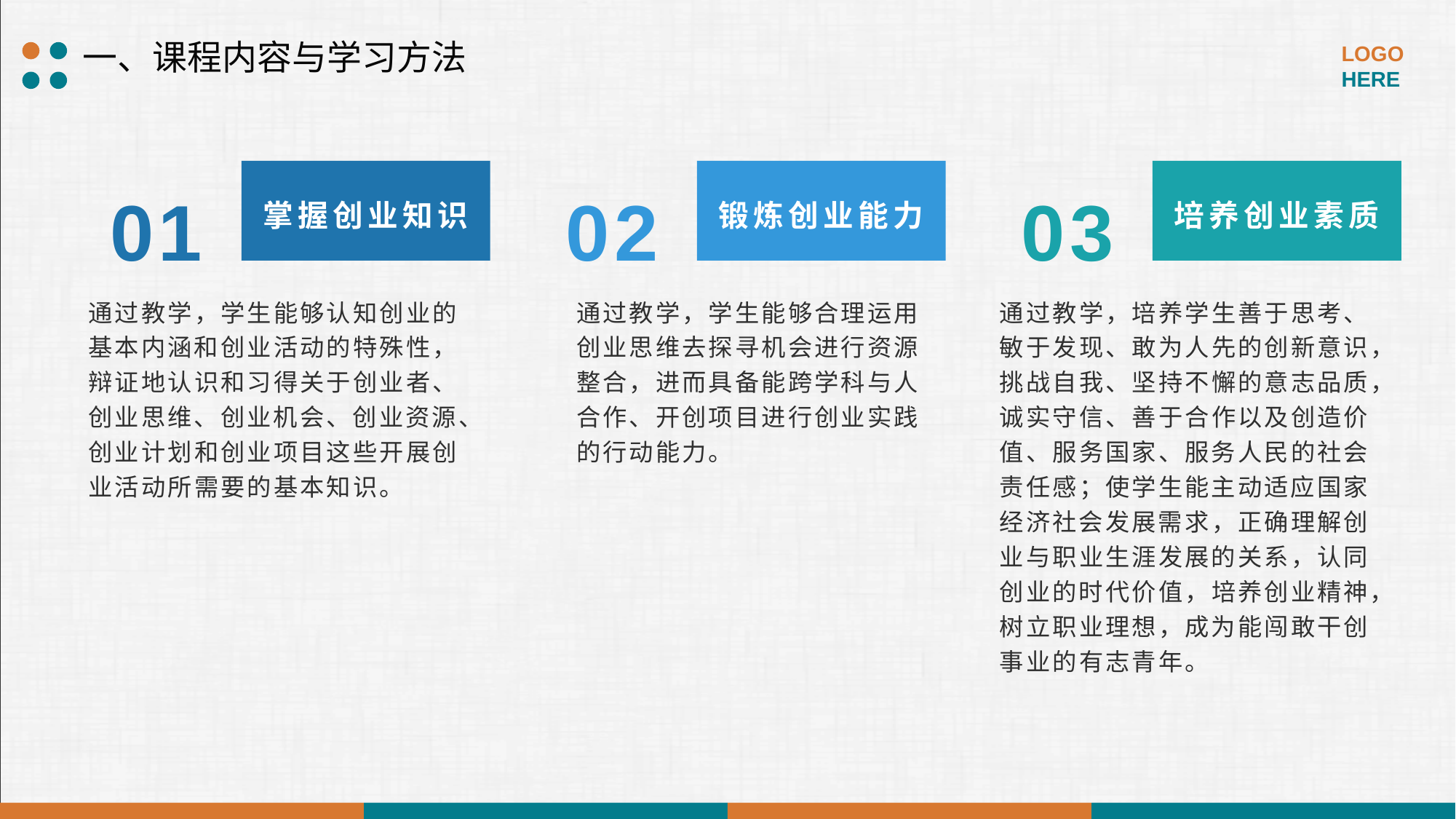

一、课程内容与学习方法
01
02
03
掌握创业知识
锻炼创业能力
培养创业素质
通过教学，学生能够认知创业的基本内涵和创业活动的特殊性，辩证地认识和习得关于创业者、创业思维、创业机会、创业资源、创业计划和创业项目这些开展创业活动所需要的基本知识。
通过教学，学生能够合理运用创业思维去探寻机会进行资源整合，进而具备能跨学科与人合作、开创项目进行创业实践的行动能力。
通过教学，培养学生善于思考、敏于发现、敢为人先的创新意识，挑战自我、坚持不懈的意志品质，诚实守信、善于合作以及创造价值、服务国家、服务人民的社会责任感；使学生能主动适应国家经济社会发展需求，正确理解创业与职业生涯发展的关系，认同创业的时代价值，培养创业精神，树立职业理想，成为能闯敢干创事业的有志青年。